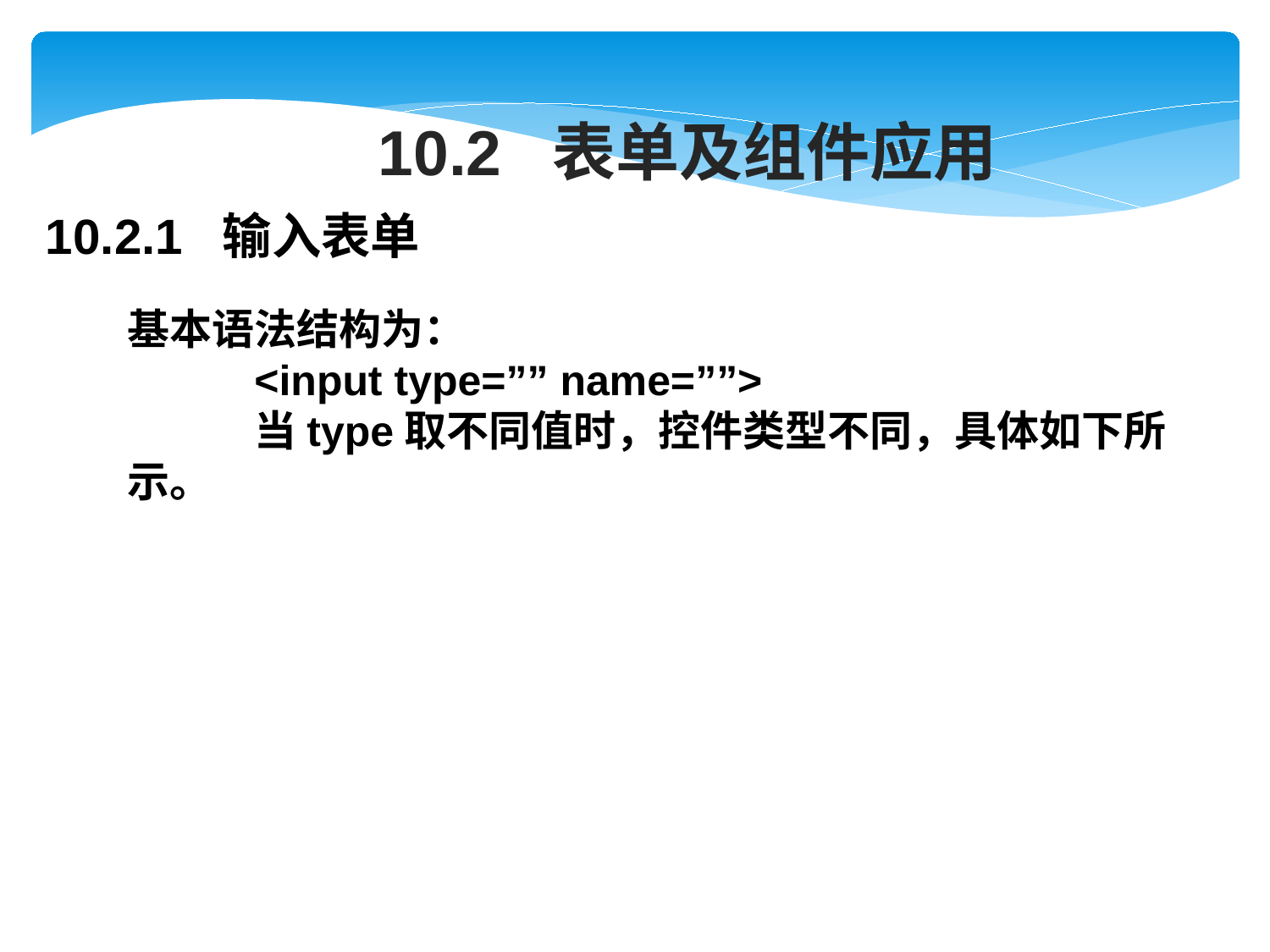

10.2  表单及组件应用
10.2.1  输入表单
基本语法结构为：
	<input type=”” name=””>
	当type取不同值时，控件类型不同，具体如下所示。